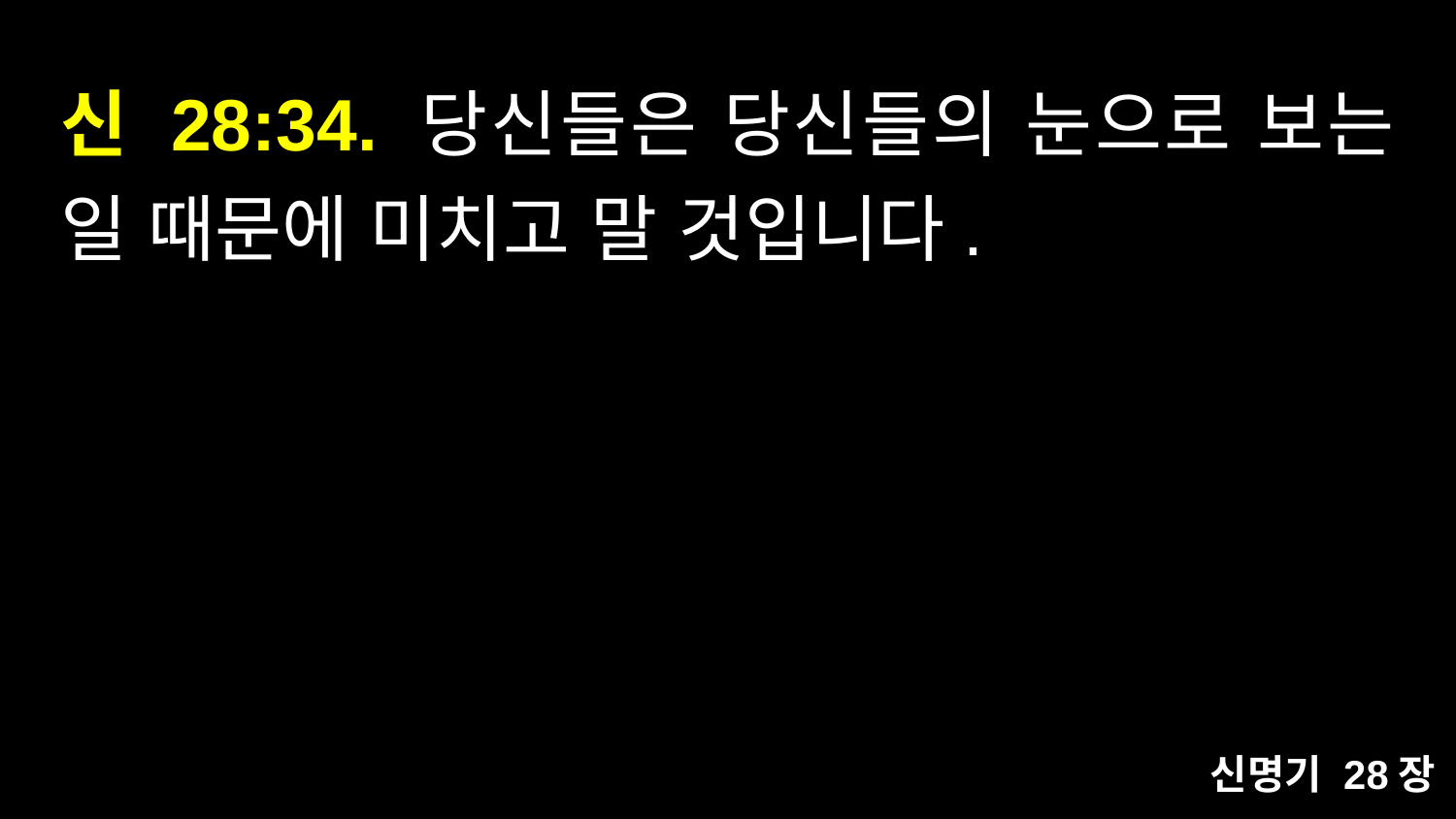

# 신 28:34. 당신들은 당신들의 눈으로 보는 일 때문에 미치고 말 것입니다.
신명기 28장